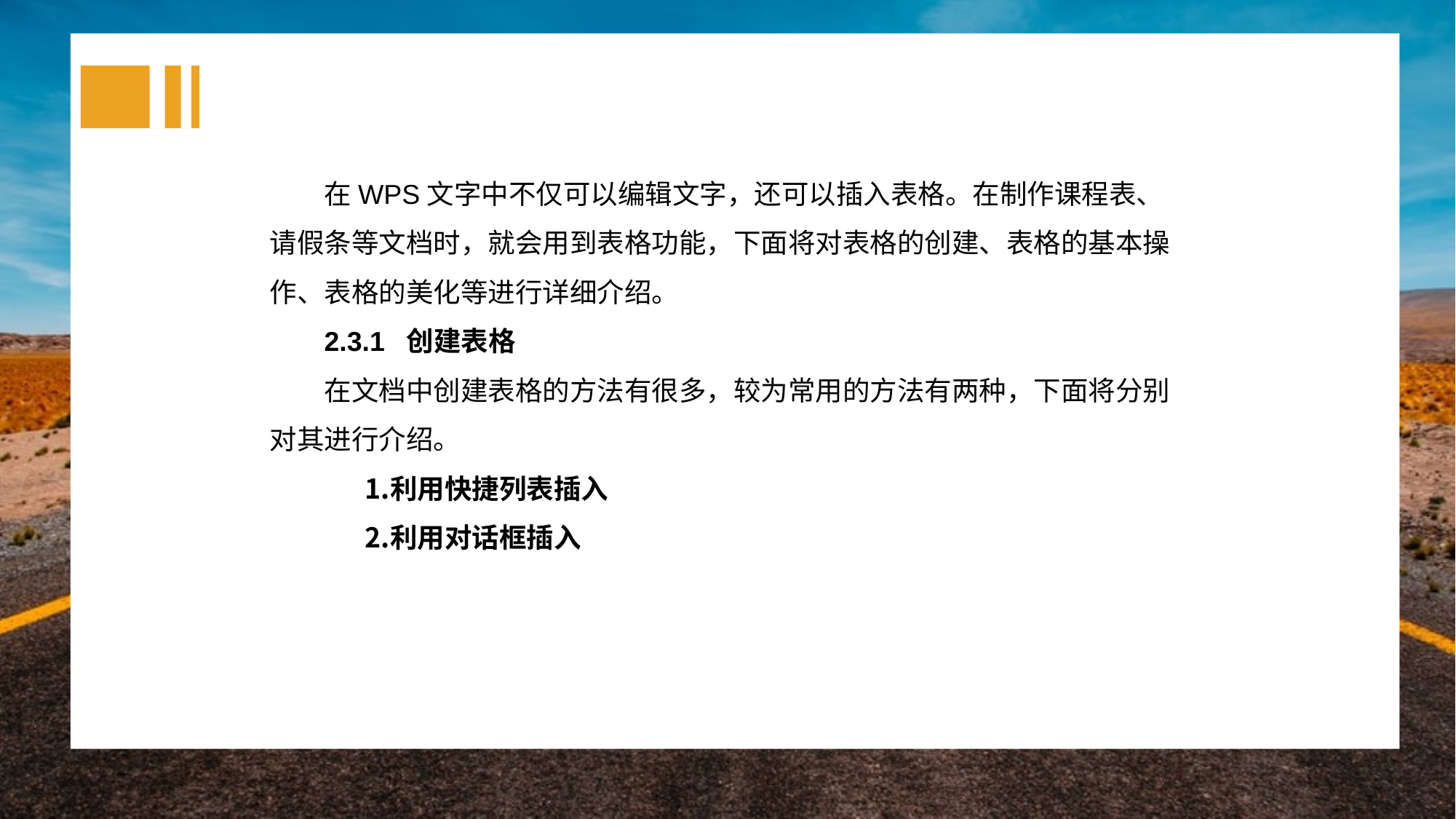

在WPS文字中不仅可以编辑文字，还可以插入表格。在制作课程表、请假条等文档时，就会用到表格功能，下面将对表格的创建、表格的基本操作、表格的美化等进行详细介绍。
2.3.1  创建表格
在文档中创建表格的方法有很多，较为常用的方法有两种，下面将分别对其进行介绍。
利用快捷列表插入
利用对话框插入